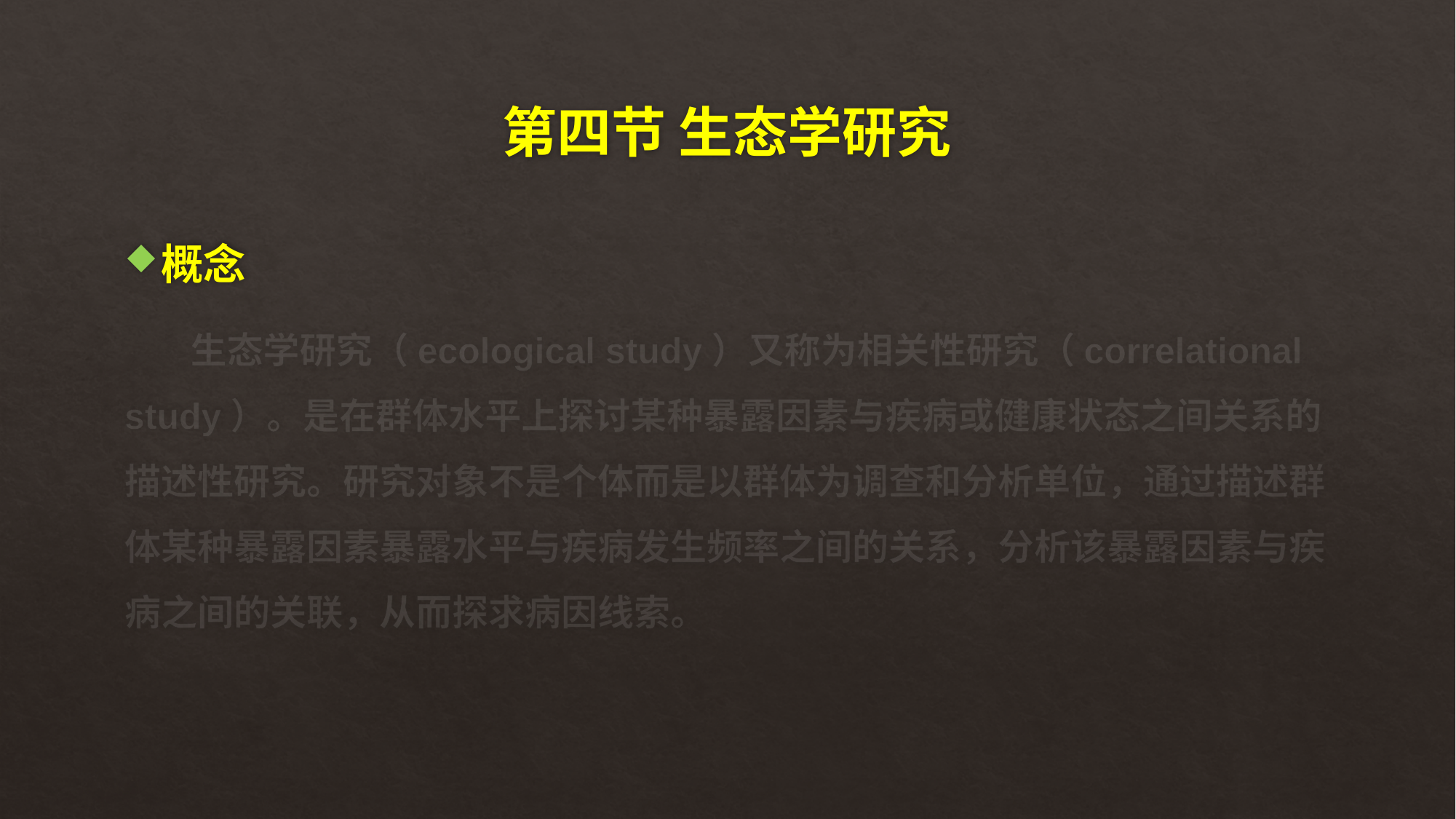

# 第四节 生态学研究
概念
       生态学研究（ecological study）又称为相关性研究（correlational study）。是在群体水平上探讨某种暴露因素与疾病或健康状态之间关系的描述性研究。研究对象不是个体而是以群体为调查和分析单位，通过描述群体某种暴露因素暴露水平与疾病发生频率之间的关系，分析该暴露因素与疾病之间的关联，从而探求病因线索。